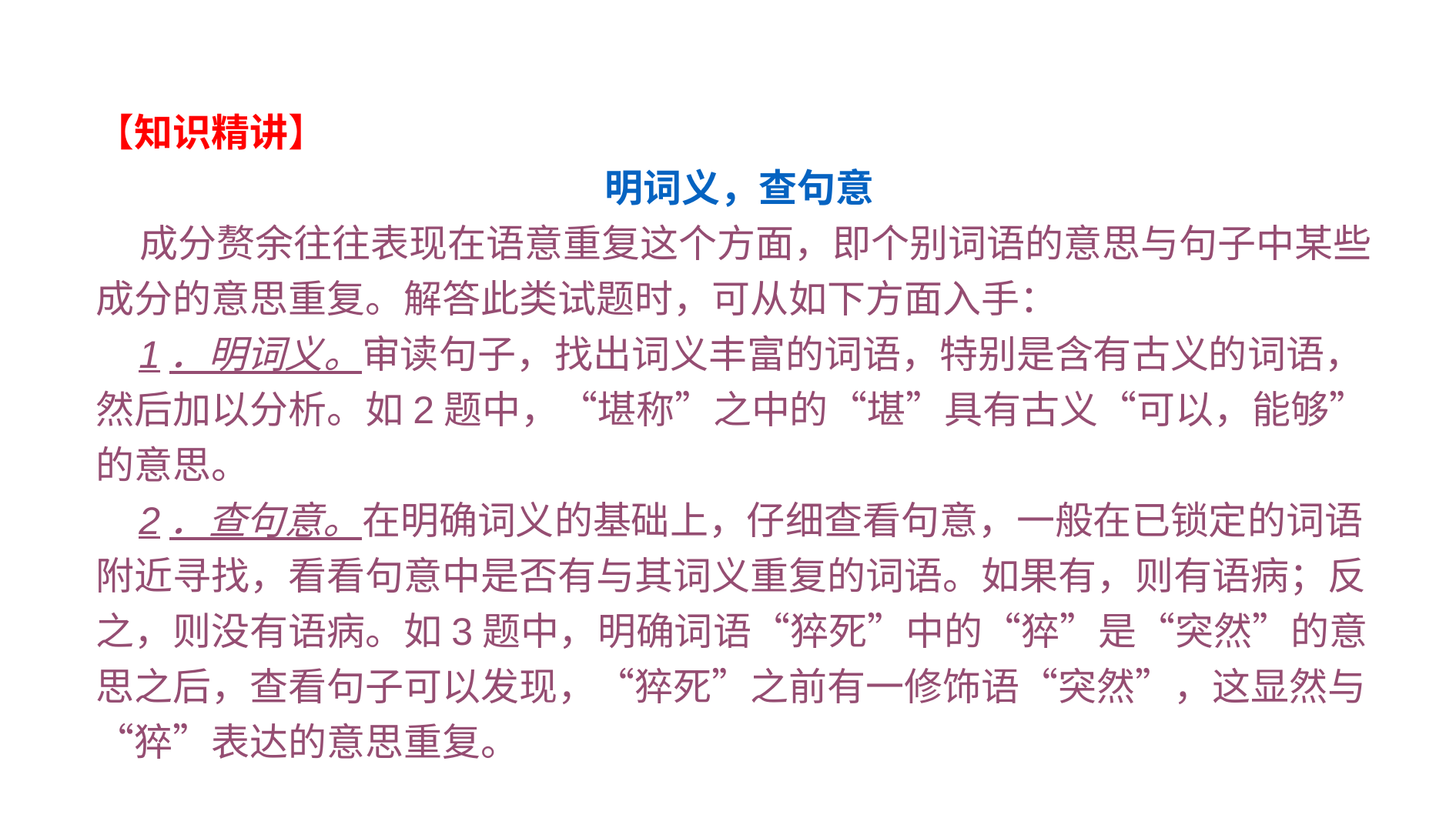

【知识精讲】
明词义，查句意
    成分赘余往往表现在语意重复这个方面，即个别词语的意思与句子中某些成分的意思重复。解答此类试题时，可从如下方面入手：
    1．明词义。审读句子，找出词义丰富的词语，特别是含有古义的词语，然后加以分析。如2题中，“堪称”之中的“堪”具有古义“可以，能够”的意思。
    2．查句意。在明确词义的基础上，仔细查看句意，一般在已锁定的词语附近寻找，看看句意中是否有与其词义重复的词语。如果有，则有语病；反之，则没有语病。如3题中，明确词语“猝死”中的“猝”是“突然”的意思之后，查看句子可以发现，“猝死”之前有一修饰语“突然”，这显然与“猝”表达的意思重复。